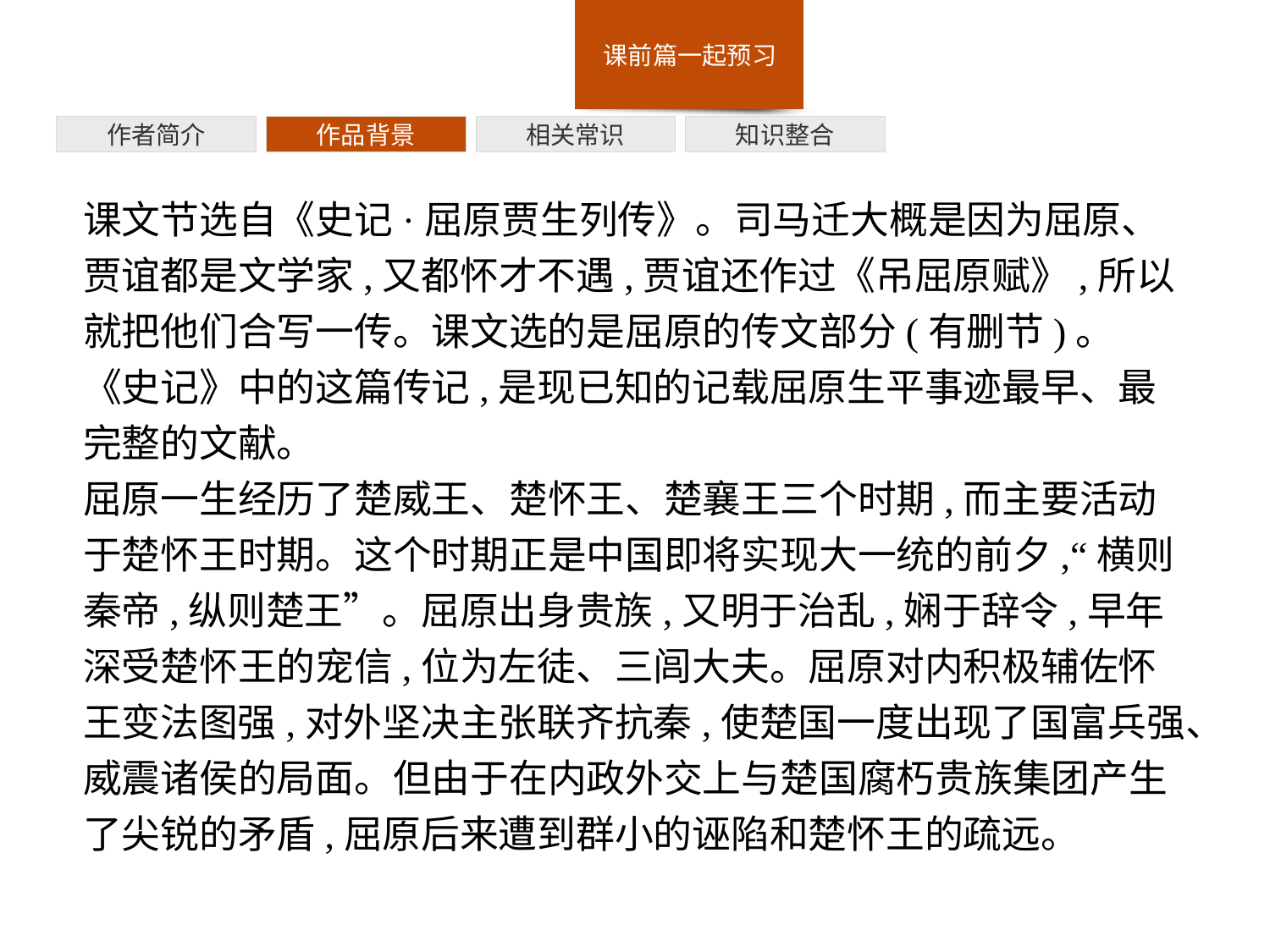

作者简介
作品背景
相关常识
知识整合
课文节选自《史记·屈原贾生列传》。司马迁大概是因为屈原、贾谊都是文学家,又都怀才不遇,贾谊还作过《吊屈原赋》,所以就把他们合写一传。课文选的是屈原的传文部分(有删节)。《史记》中的这篇传记,是现已知的记载屈原生平事迹最早、最完整的文献。
屈原一生经历了楚威王、楚怀王、楚襄王三个时期,而主要活动于楚怀王时期。这个时期正是中国即将实现大一统的前夕,“横则秦帝,纵则楚王”。屈原出身贵族,又明于治乱,娴于辞令,早年深受楚怀王的宠信,位为左徒、三闾大夫。屈原对内积极辅佐怀王变法图强,对外坚决主张联齐抗秦,使楚国一度出现了国富兵强、威震诸侯的局面。但由于在内政外交上与楚国腐朽贵族集团产生了尖锐的矛盾,屈原后来遭到群小的诬陷和楚怀王的疏远。